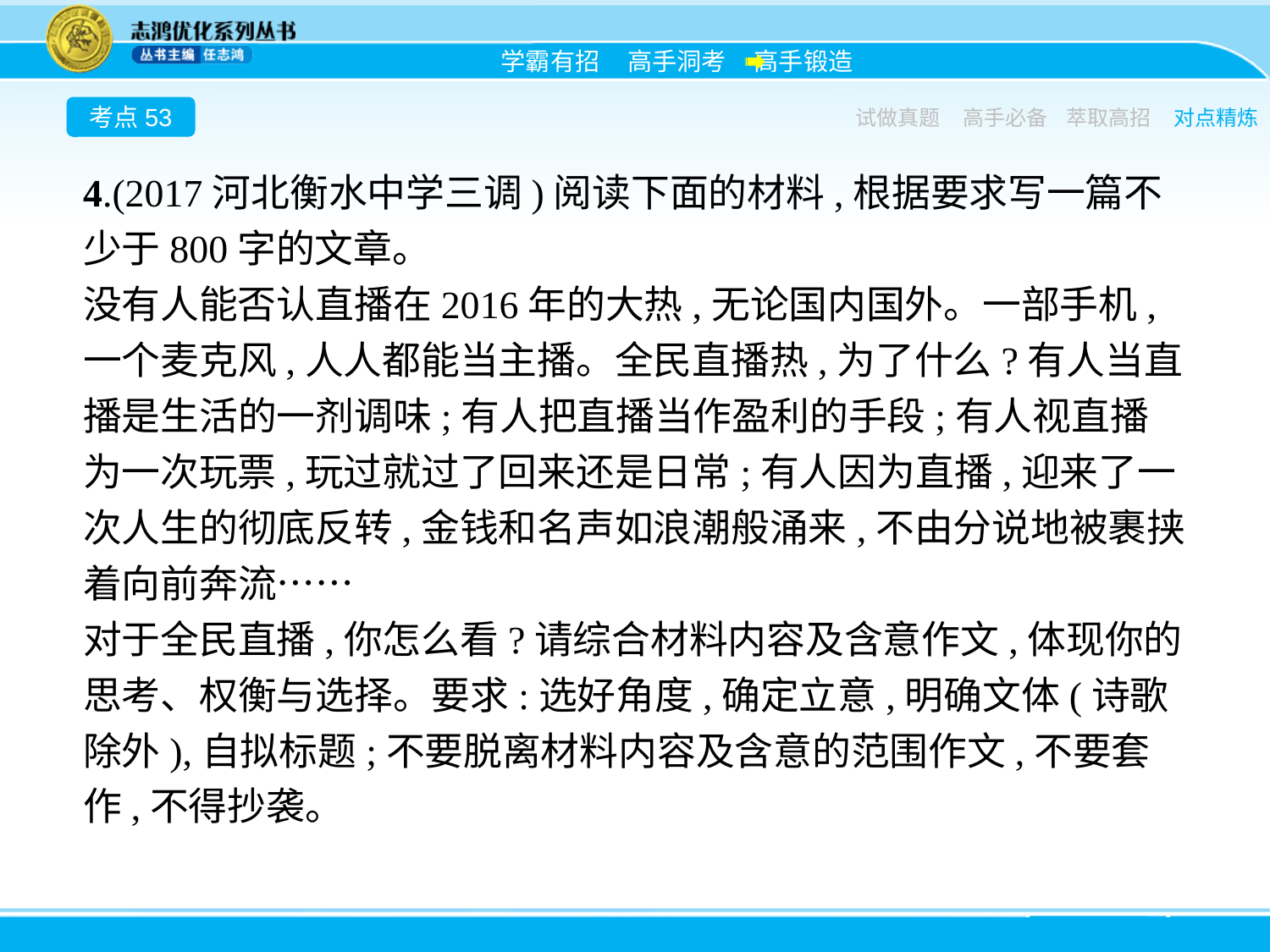

考点53
试做真题
高手必备
萃取高招
对点精炼
4.(2017河北衡水中学三调)阅读下面的材料,根据要求写一篇不少于800字的文章。
没有人能否认直播在2016年的大热,无论国内国外。一部手机,一个麦克风,人人都能当主播。全民直播热,为了什么?有人当直播是生活的一剂调味;有人把直播当作盈利的手段;有人视直播为一次玩票,玩过就过了回来还是日常;有人因为直播,迎来了一次人生的彻底反转,金钱和名声如浪潮般涌来,不由分说地被裹挟着向前奔流……
对于全民直播,你怎么看?请综合材料内容及含意作文,体现你的思考、权衡与选择。要求:选好角度,确定立意,明确文体(诗歌除外),自拟标题;不要脱离材料内容及含意的范围作文,不要套作,不得抄袭。